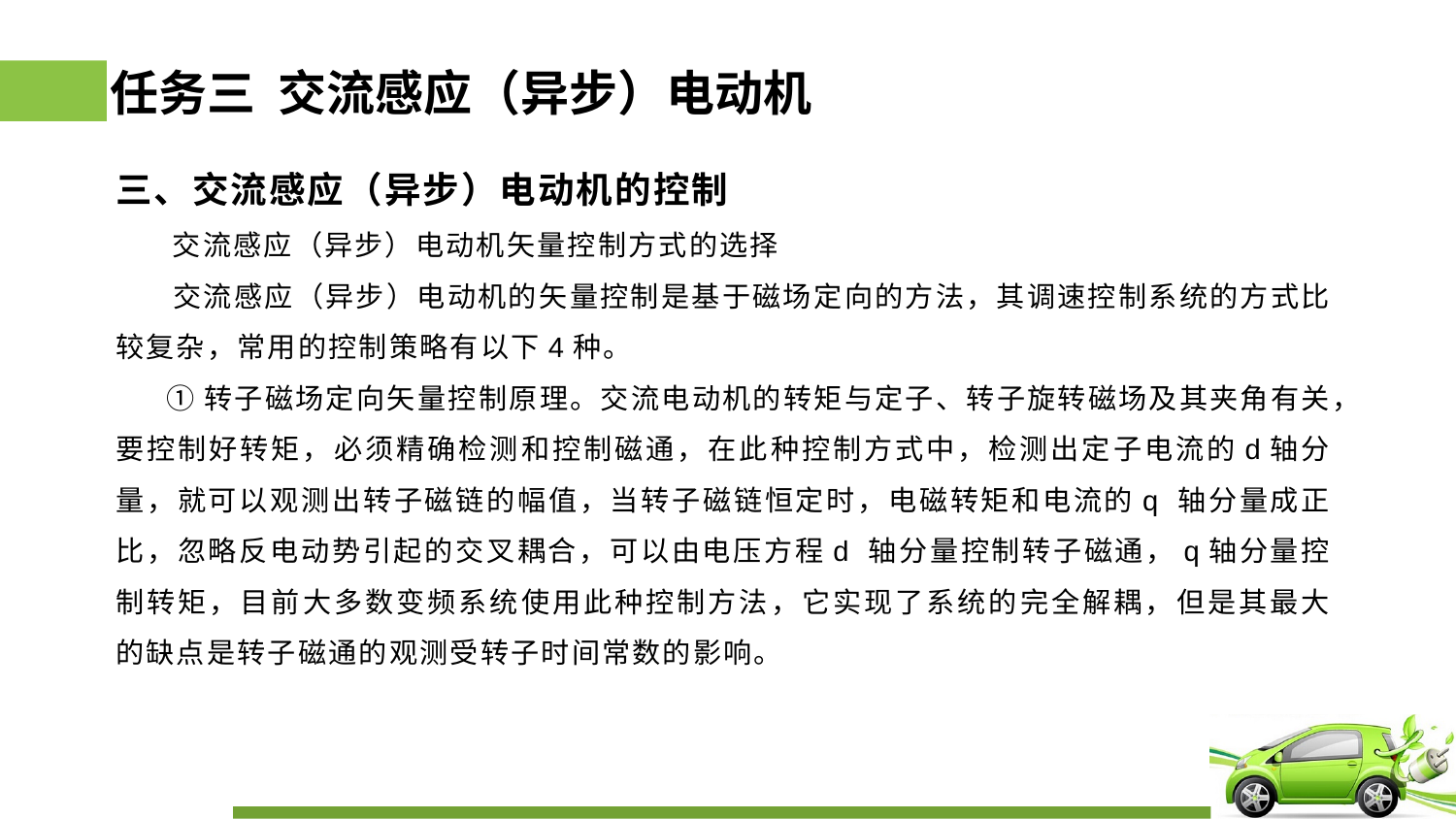

# 任务三  交流感应（异步）电动机
三、交流感应（异步）电动机的控制
      交流感应（异步）电动机矢量控制方式的选择
      交流感应（异步）电动机的矢量控制是基于磁场定向的方法，其调速控制系统的方式比较复杂，常用的控制策略有以下4种。
      ①转子磁场定向矢量控制原理。交流电动机的转矩与定子、转子旋转磁场及其夹角有关，要控制好转矩，必须精确检测和控制磁通，在此种控制方式中，检测出定子电流的d轴分量，就可以观测出转子磁链的幅值，当转子磁链恒定时，电磁转矩和电流的q 轴分量成正比，忽略反电动势引起的交叉耦合，可以由电压方程d 轴分量控制转子磁通，q轴分量控制转矩，目前大多数变频系统使用此种控制方法，它实现了系统的完全解耦，但是其最大的缺点是转子磁通的观测受转子时间常数的影响。